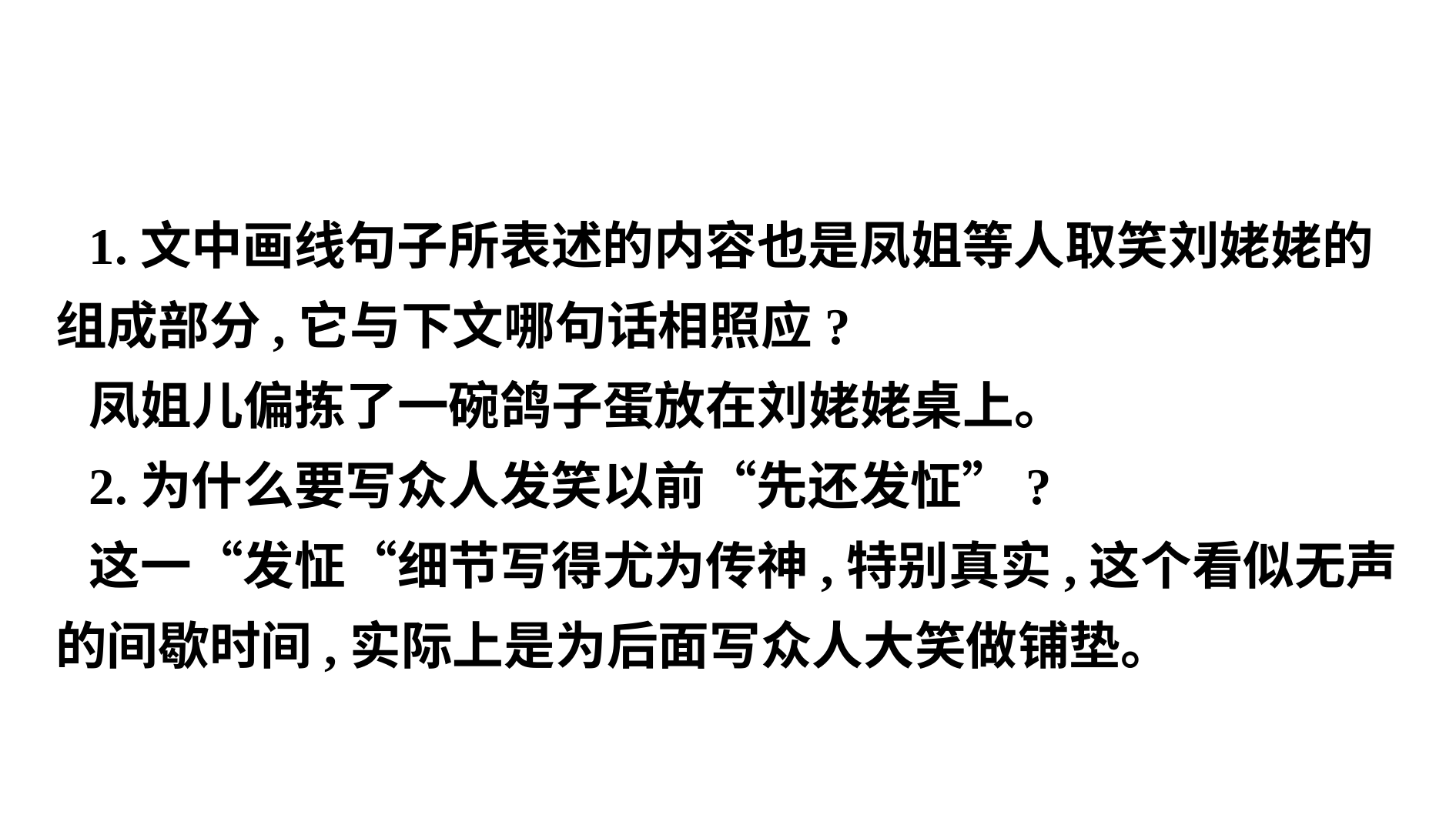

1.文中画线句子所表述的内容也是凤姐等人取笑刘姥姥的组成部分,它与下文哪句话相照应?
凤姐儿偏拣了一碗鸽子蛋放在刘姥姥桌上。
2.为什么要写众人发笑以前“先还发怔”?
这一“发怔“细节写得尤为传神,特别真实,这个看似无声的间歇时间,实际上是为后面写众人大笑做铺垫。